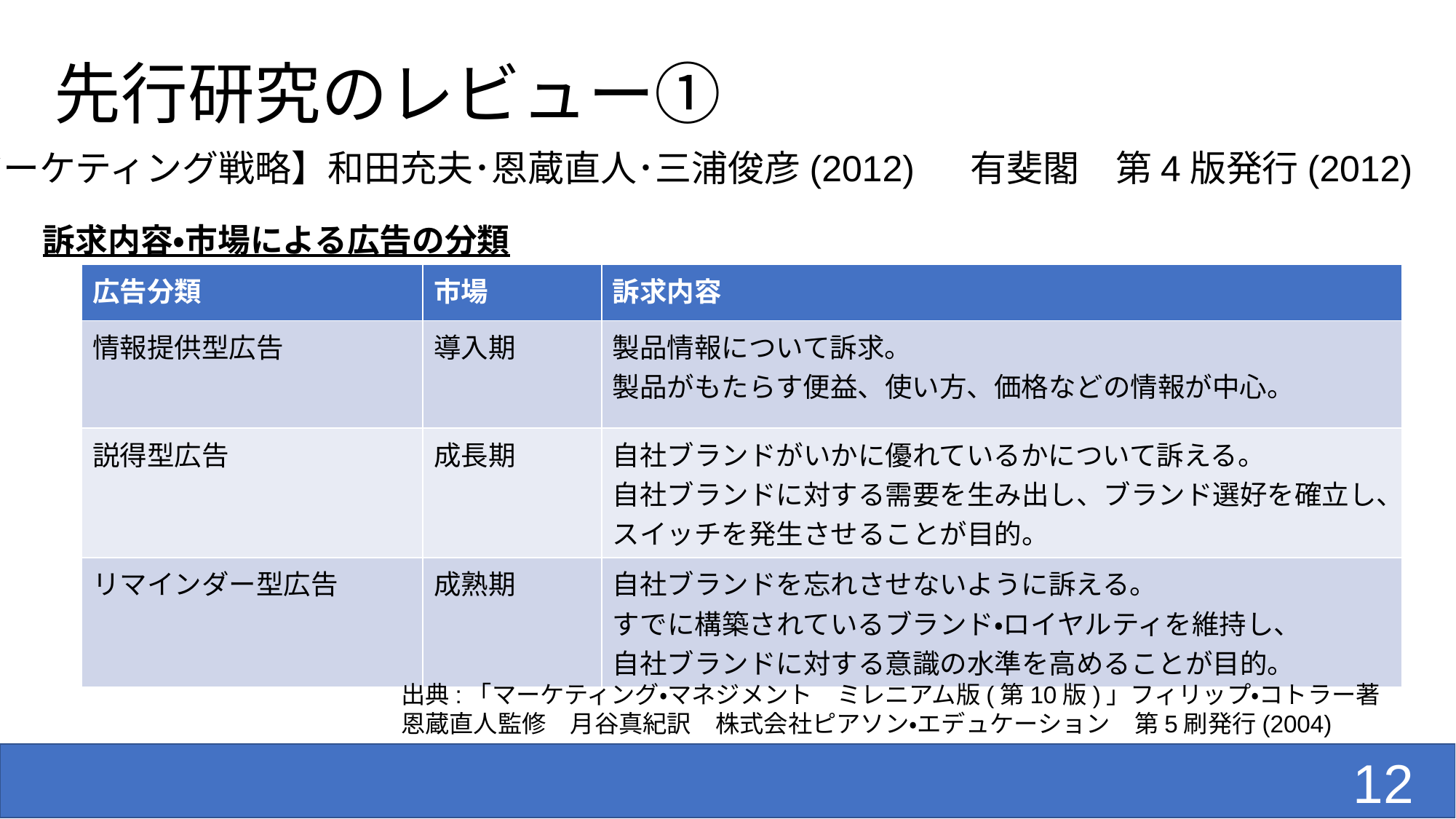

# 先行研究のレビュー①
【マーケティング戦略】和田充夫･恩蔵直人･三浦俊彦(2012) 　有斐閣　第4版発行(2012)

訴求内容・市場による広告の分類

| 広告分類 | 市場 | 訴求内容 |
| --- | --- | --- |
| 情報提供型広告 | 導入期 | 製品情報について訴求。 製品がもたらす便益、使い方、価格などの情報が中心。 |
| 説得型広告 | 成長期 | 自社ブランドがいかに優れているかについて訴える。 自社ブランドに対する需要を生み出し、ブランド選好を確立し、スイッチを発生させることが目的。 |
| リマインダー型広告 | 成熟期 | 自社ブランドを忘れさせないように訴える。 すでに構築されているブランド・ロイヤルティを維持し、 自社ブランドに対する意識の水準を高めることが目的。 |
出典:「マーケティング・マネジメント　ミレニアム版(第10版)」フィリップ・コトラー著　恩蔵直人監修　月谷真紀訳　株式会社ピアソン・エデュケーション　第5刷発行(2004)
12